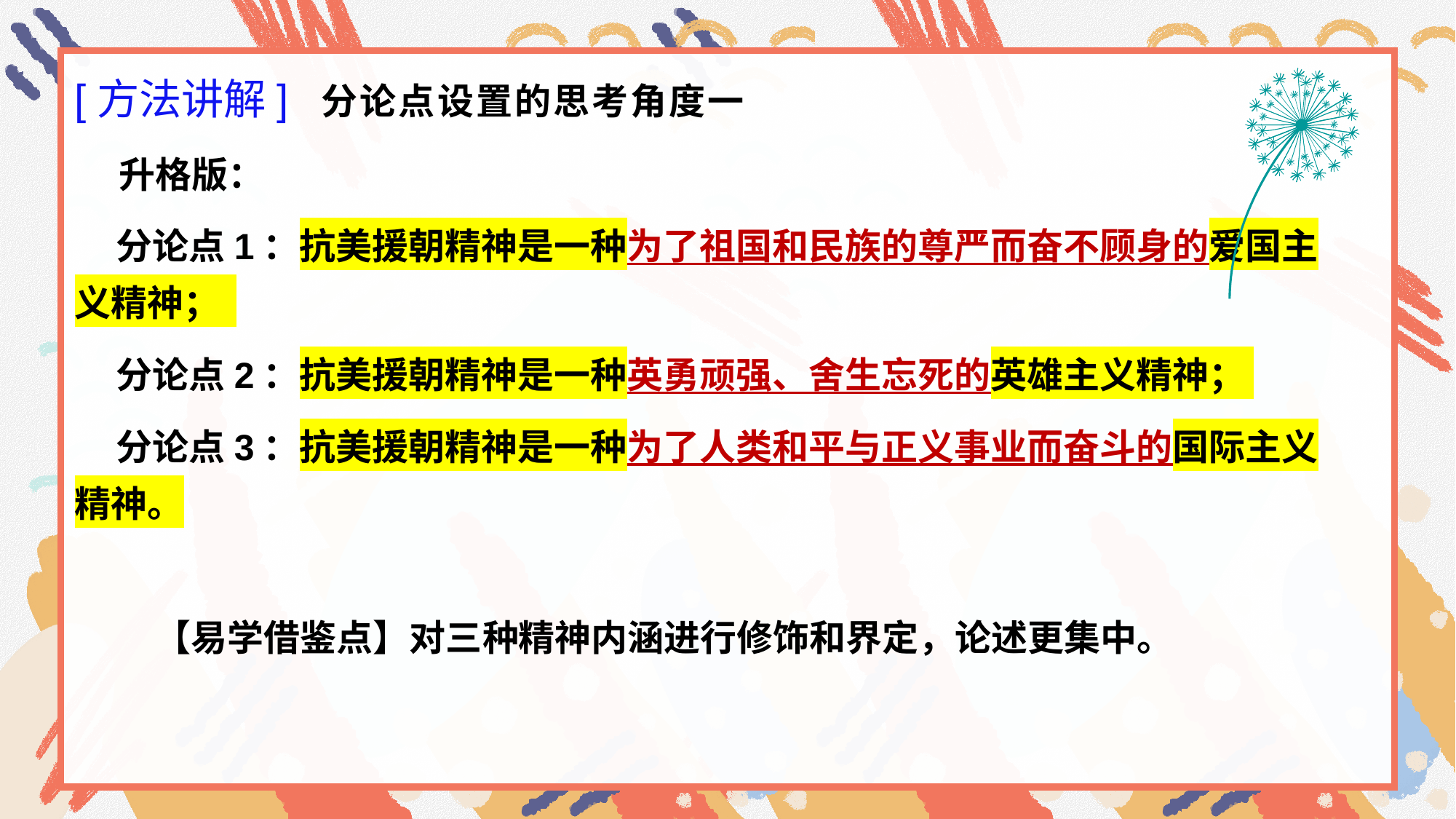

[方法讲解]  分论点设置的思考角度一
    升格版：
    分论点1：抗美援朝精神是一种为了祖国和民族的尊严而奋不顾身的爱国主义精神；
    分论点2：抗美援朝精神是一种英勇顽强、舍生忘死的英雄主义精神；
    分论点3：抗美援朝精神是一种为了人类和平与正义事业而奋斗的国际主义精神。

   【易学借鉴点】对三种精神内涵进行修饰和界定，论述更集中。